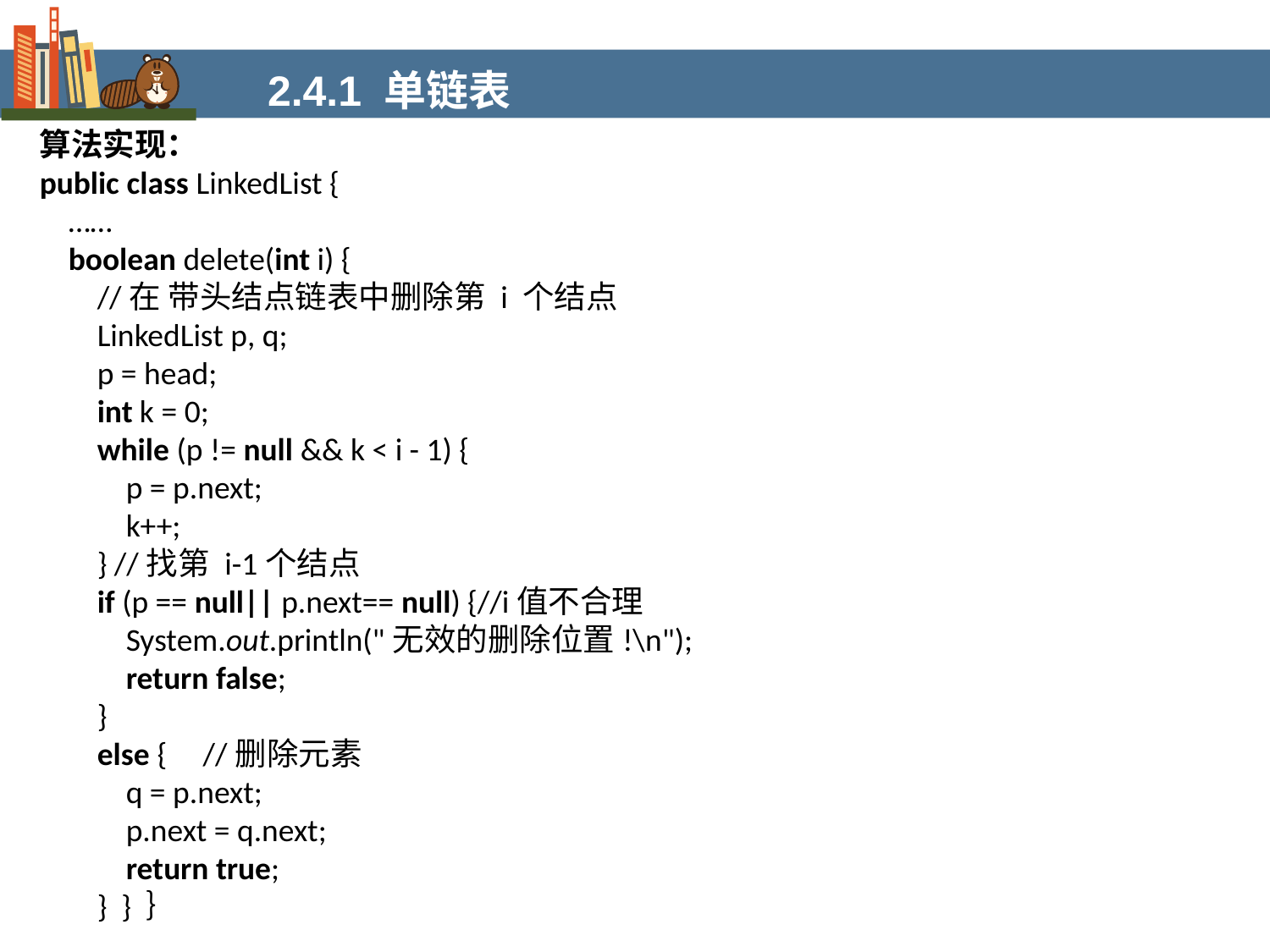

2.4.1 单链表
算法实现：
public class LinkedList {
    ……
    boolean delete(int i) {
        //在 带头结点链表中删除第 i 个结点
        LinkedList p, q;
        p = head;
        int k = 0;
        while (p != null && k < i - 1) {
            p = p.next;
            k++;
        } //找第 i-1个结点
        if (p == null|| p.next== null) {//i值不合理
            System.out.println("无效的删除位置!\n");
            return false;
        }
        else {     //删除元素
            q = p.next;
            p.next = q.next;
            return true;
        }  } ｝